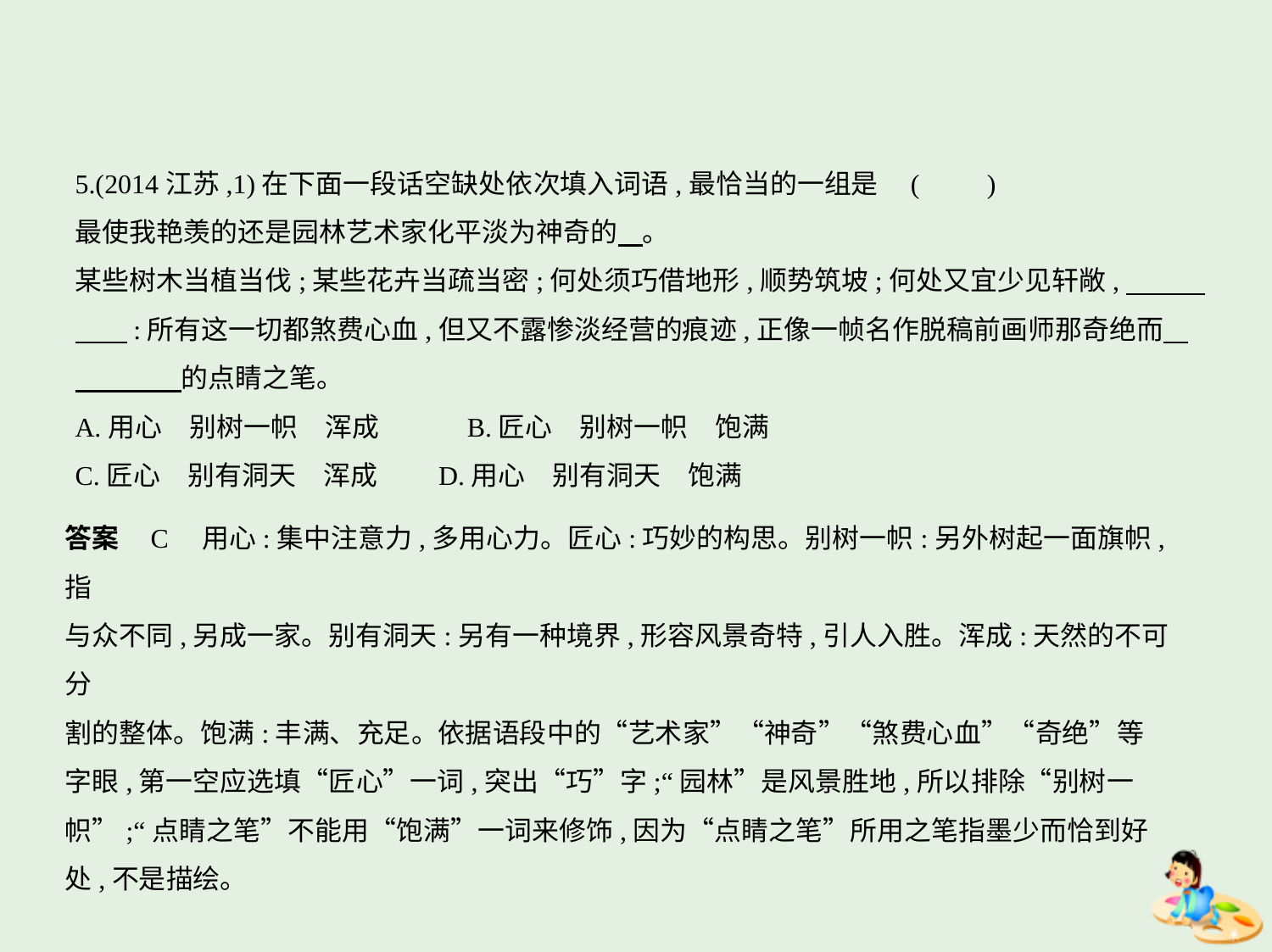

5.(2014江苏,1)在下面一段话空缺处依次填入词语,最恰当的一组是 (　　)
最使我艳羡的还是园林艺术家化平淡为神奇的    。
某些树木当植当伐;某些花卉当疏当密;何处须巧借地形,顺势筑坡;何处又宜少见轩敞,　　    
　    :所有这一切都煞费心血,但又不露惨淡经营的痕迹,正像一帧名作脱稿前画师那奇绝而    
　　　    的点睛之笔。
A.用心　别树一帜　浑成　　　B.匠心　别树一帜　饱满
C.匠心　别有洞天　浑成　　D.用心　别有洞天　饱满
答案    C　用心:集中注意力,多用心力。匠心:巧妙的构思。别树一帜:另外树起一面旗帜,指
与众不同,另成一家。别有洞天:另有一种境界,形容风景奇特,引人入胜。浑成:天然的不可分
割的整体。饱满:丰满、充足。依据语段中的“艺术家”“神奇”“煞费心血”“奇绝”等
字眼,第一空应选填“匠心”一词,突出“巧”字;“园林”是风景胜地,所以排除“别树一
帜”;“点睛之笔”不能用“饱满”一词来修饰,因为“点睛之笔”所用之笔指墨少而恰到好
处,不是描绘。